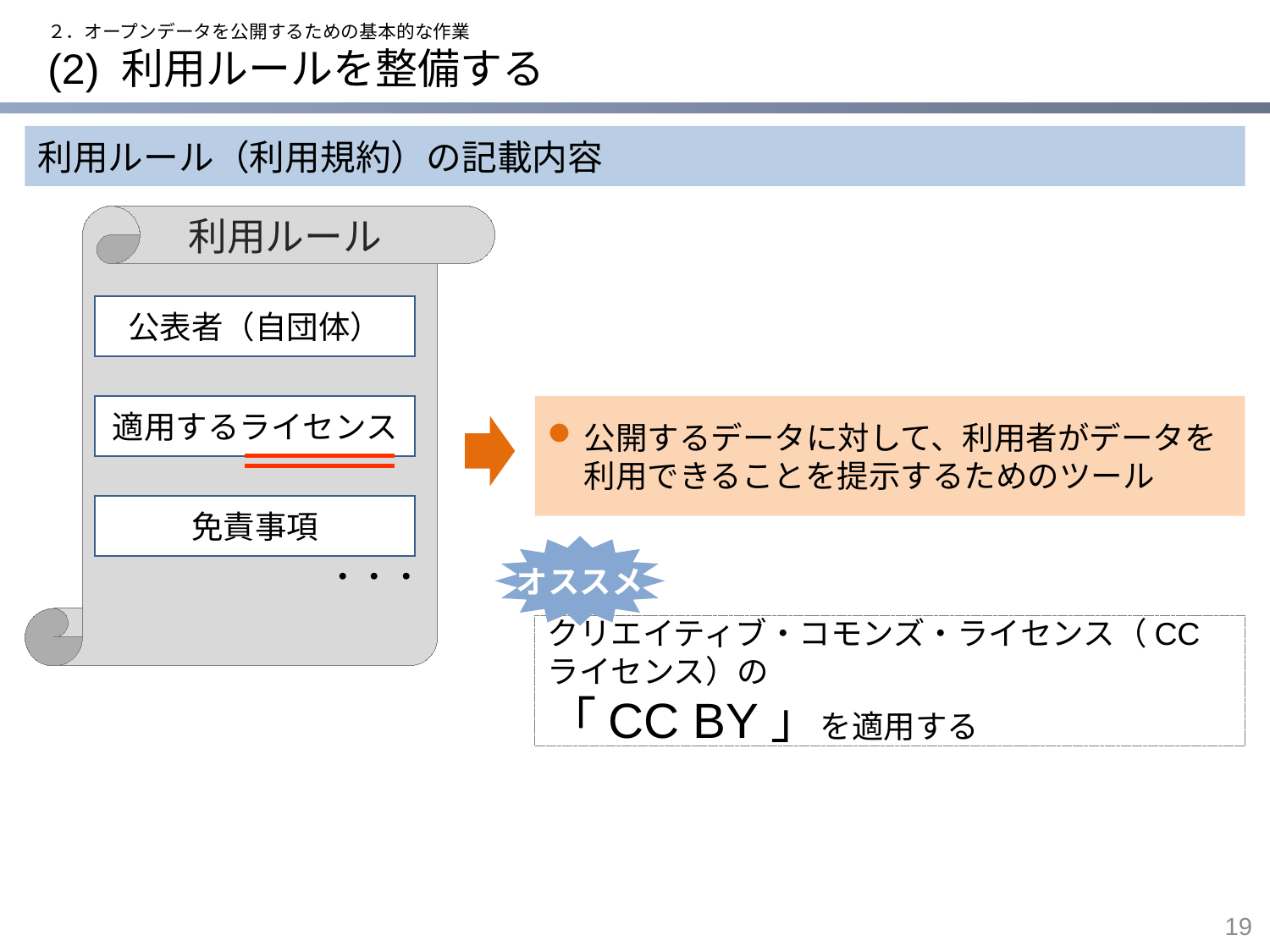

２．オープンデータを公開するための基本的な作業
# (2) 利用ルールを整備する
利用ルール（利用規約）の記載内容

利用ルール
公表者（自団体）
適用するライセンス
公開するデータに対して、利用者がデータを利用できることを提示するためのツール

免責事項
オススメ
・・・
クリエイティブ・コモンズ・ライセンス（CCライセンス）の
「CC BY」を適用する
19